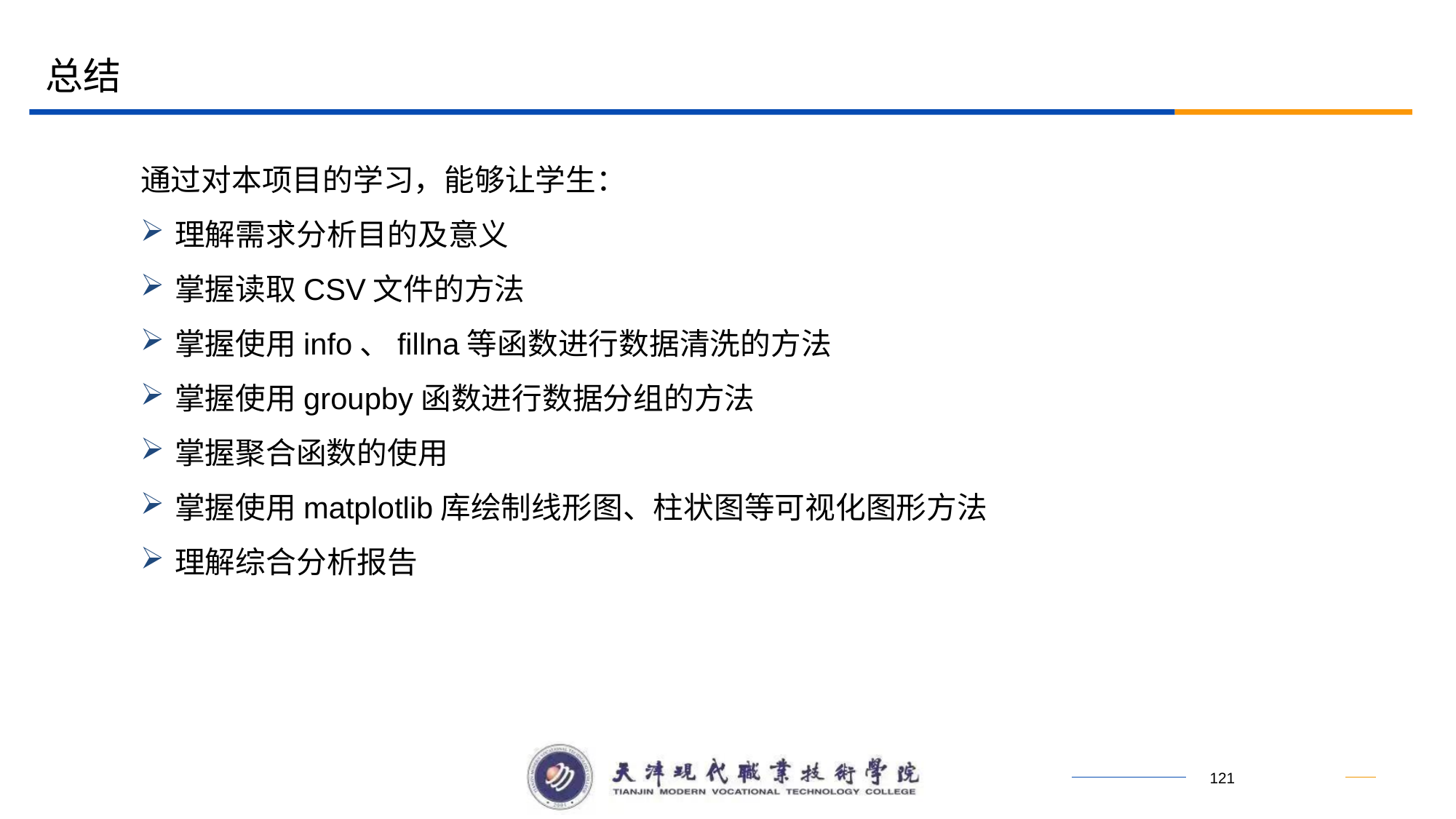

总结
通过对本项目的学习，能够让学生：
理解需求分析目的及意义
掌握读取CSV文件的方法
掌握使用info、fillna等函数进行数据清洗的方法
掌握使用groupby函数进行数据分组的方法
掌握聚合函数的使用
掌握使用matplotlib库绘制线形图、柱状图等可视化图形方法
理解综合分析报告